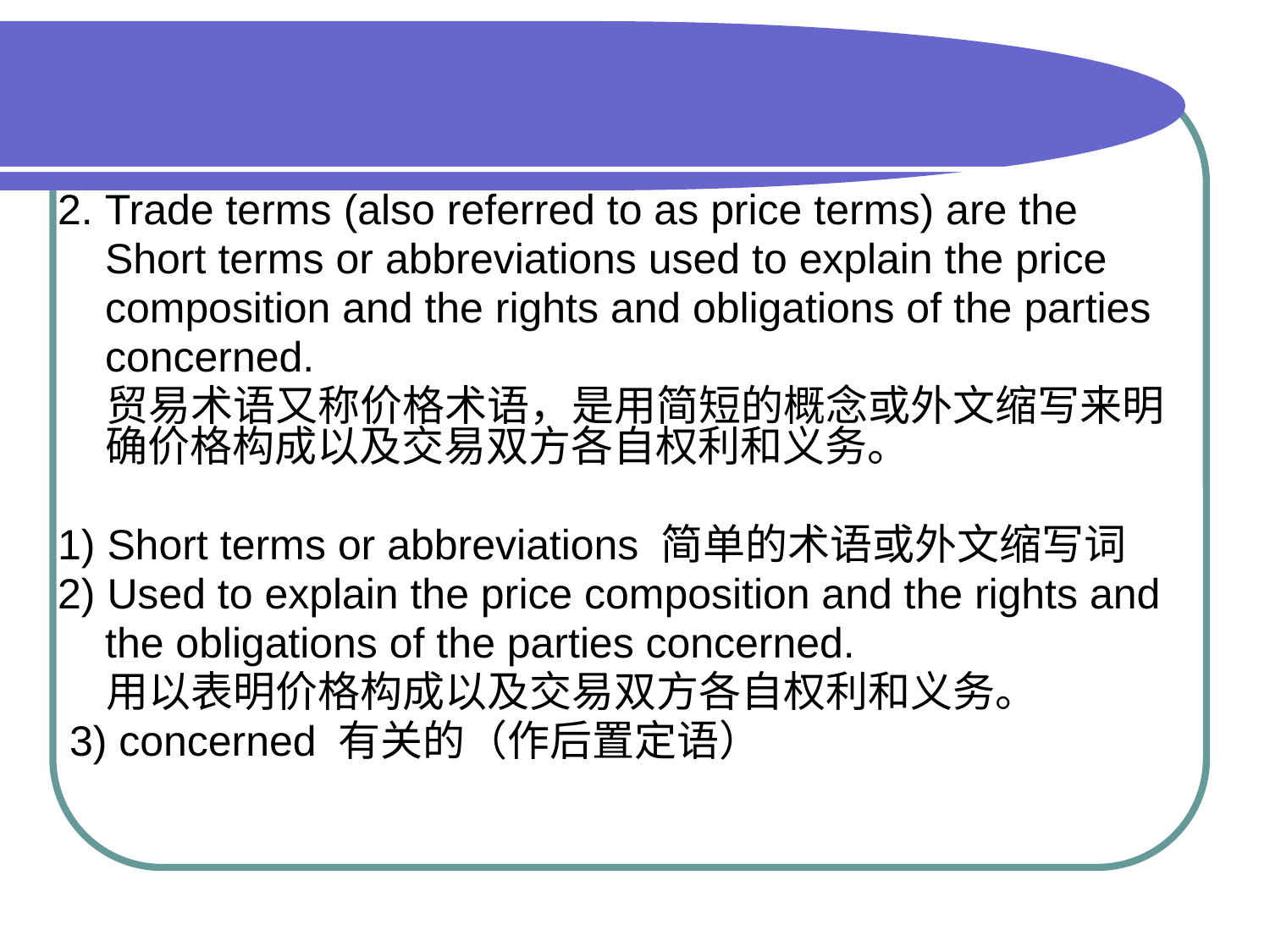

#
2. Trade terms (also referred to as price terms) are the
    Short terms or abbreviations used to explain the price
    composition and the rights and obligations of the parties
    concerned.
    贸易术语又称价格术语，是用简短的概念或外文缩写来明确价格构成以及交易双方各自权利和义务。

1) Short terms or abbreviations 简单的术语或外文缩写词
2) Used to explain the price composition and the rights and
    the obligations of the parties concerned.
    用以表明价格构成以及交易双方各自权利和义务。
 3) concerned 有关的（作后置定语）